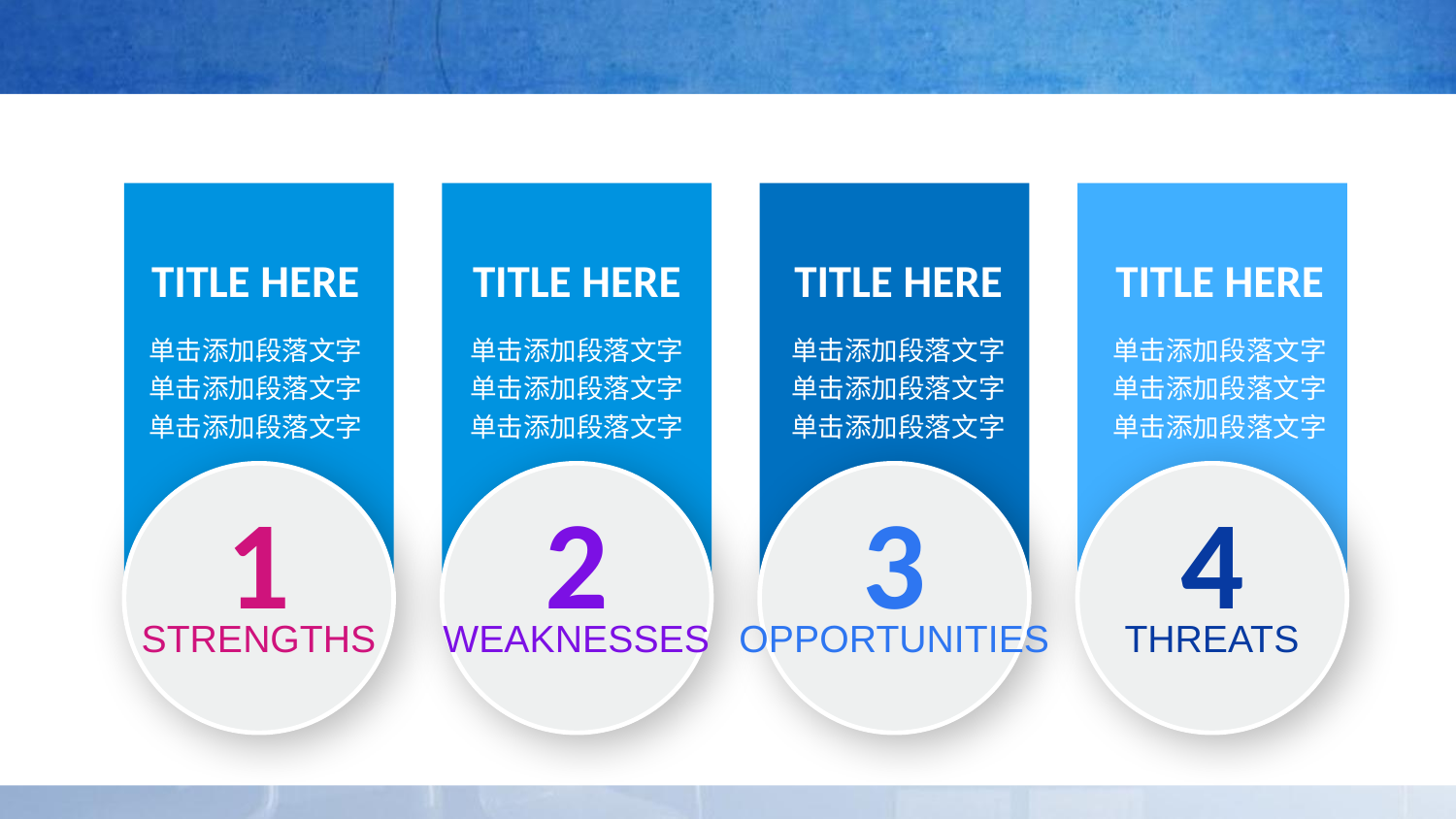

#
TITLE HERE
单击添加段落文字单击添加段落文字单击添加段落文字

TITLE HERE
单击添加段落文字单击添加段落文字单击添加段落文字

TITLE HERE
单击添加段落文字单击添加段落文字单击添加段落文字

TITLE HERE
单击添加段落文字单击添加段落文字单击添加段落文字

1
strengths

2
weaknesses

3
opportunities

4
threats